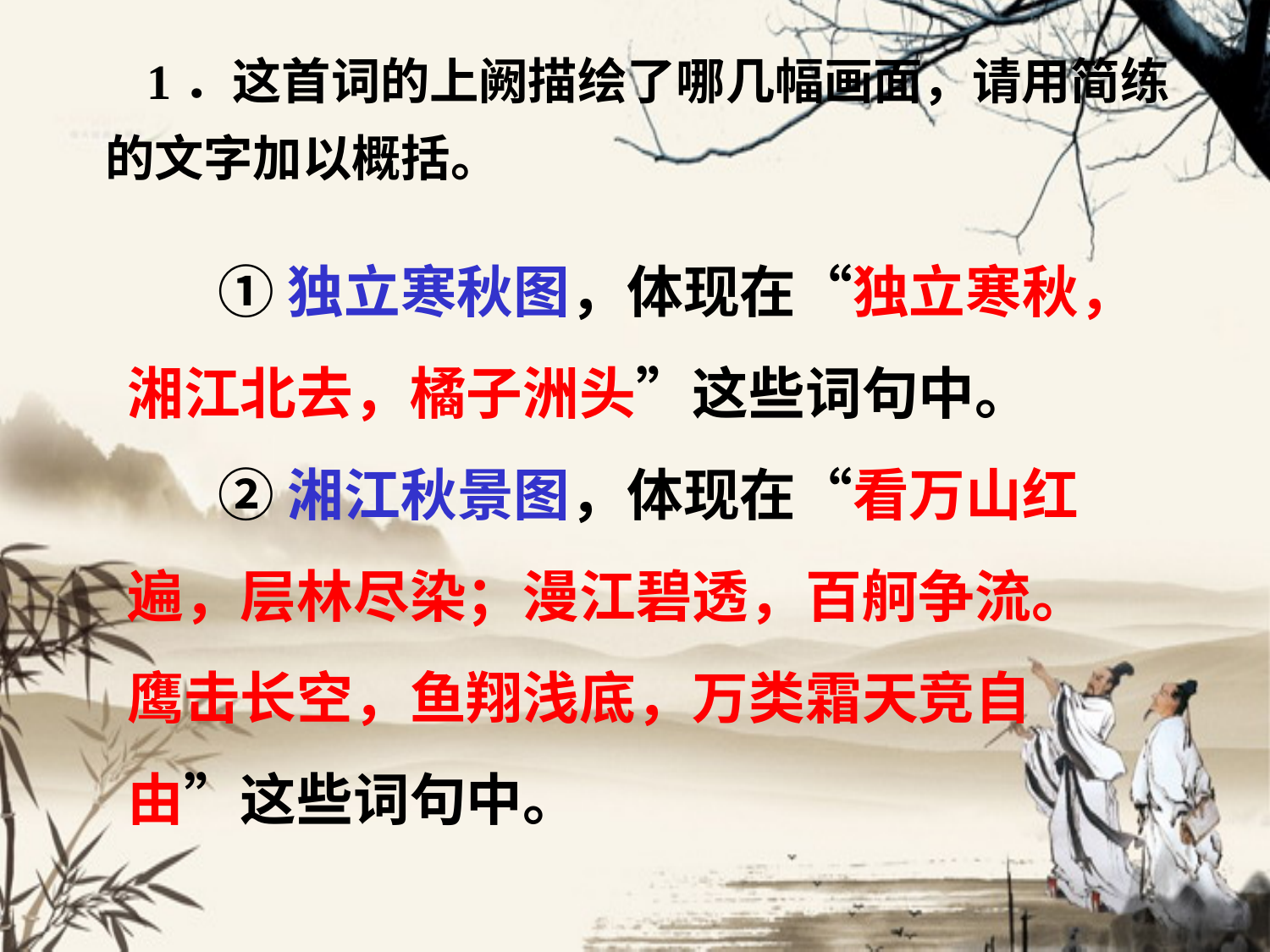

1．这首词的上阙描绘了哪几幅画面，请用简练的文字加以概括。

       ①独立寒秋图，体现在“独立寒秋，湘江北去，橘子洲头”这些词句中。
       ②湘江秋景图，体现在“看万山红遍，层林尽染；漫江碧透，百舸争流。鹰击长空，鱼翔浅底，万类霜天竞自由”这些词句中。